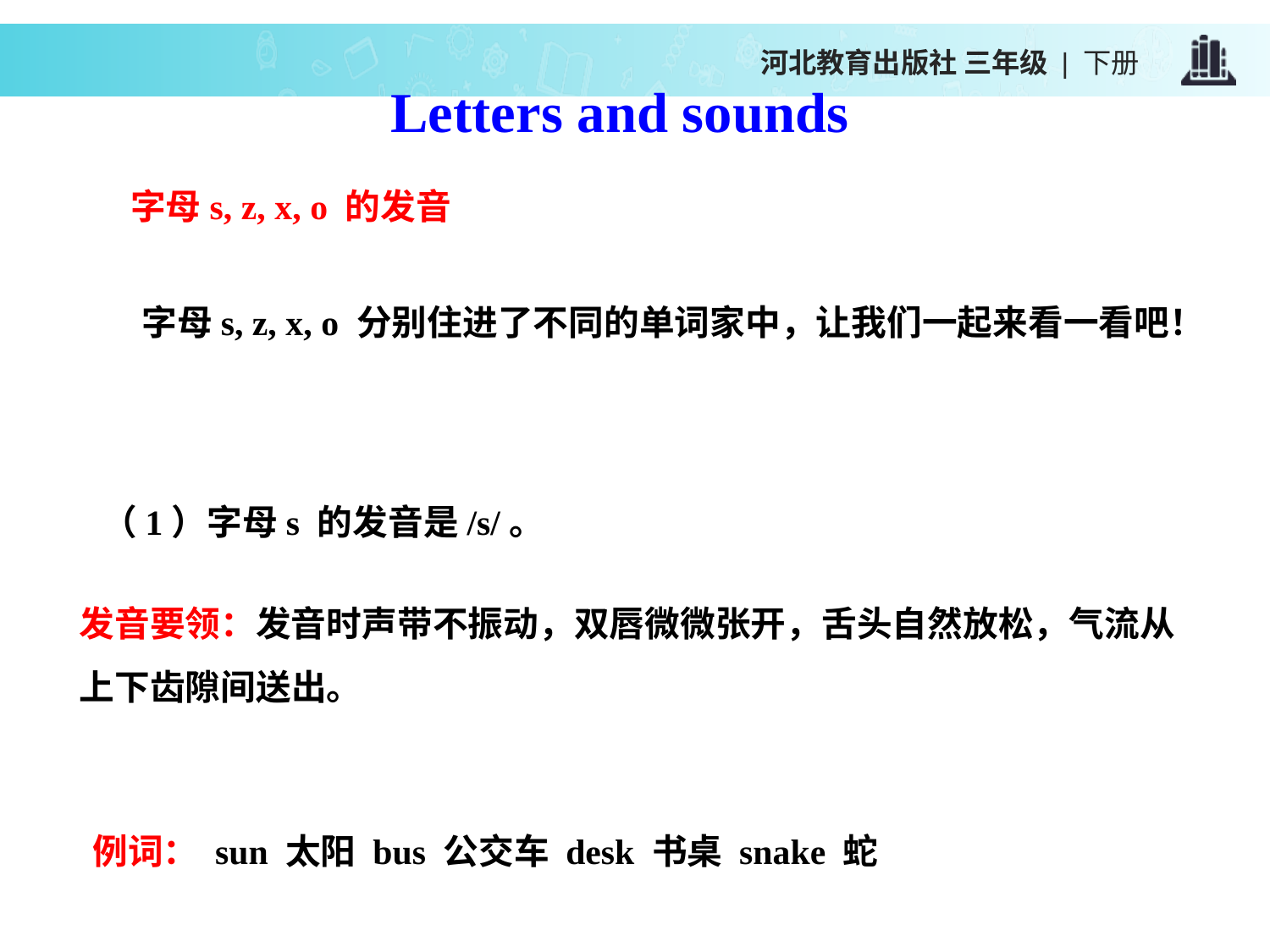

河北教育出版社 三年级 | 下册
Letters and sounds
字母s, z, x, o 的发音
字母s, z, x, o 分别住进了不同的单词家中，让我们一起来看一看吧！
（1）字母s 的发音是/s/。
发音要领：发音时声带不振动，双唇微微张开，舌头自然放松，气流从上下齿隙间送出。
例词： sun 太阳 bus 公交车 desk 书桌 snake 蛇